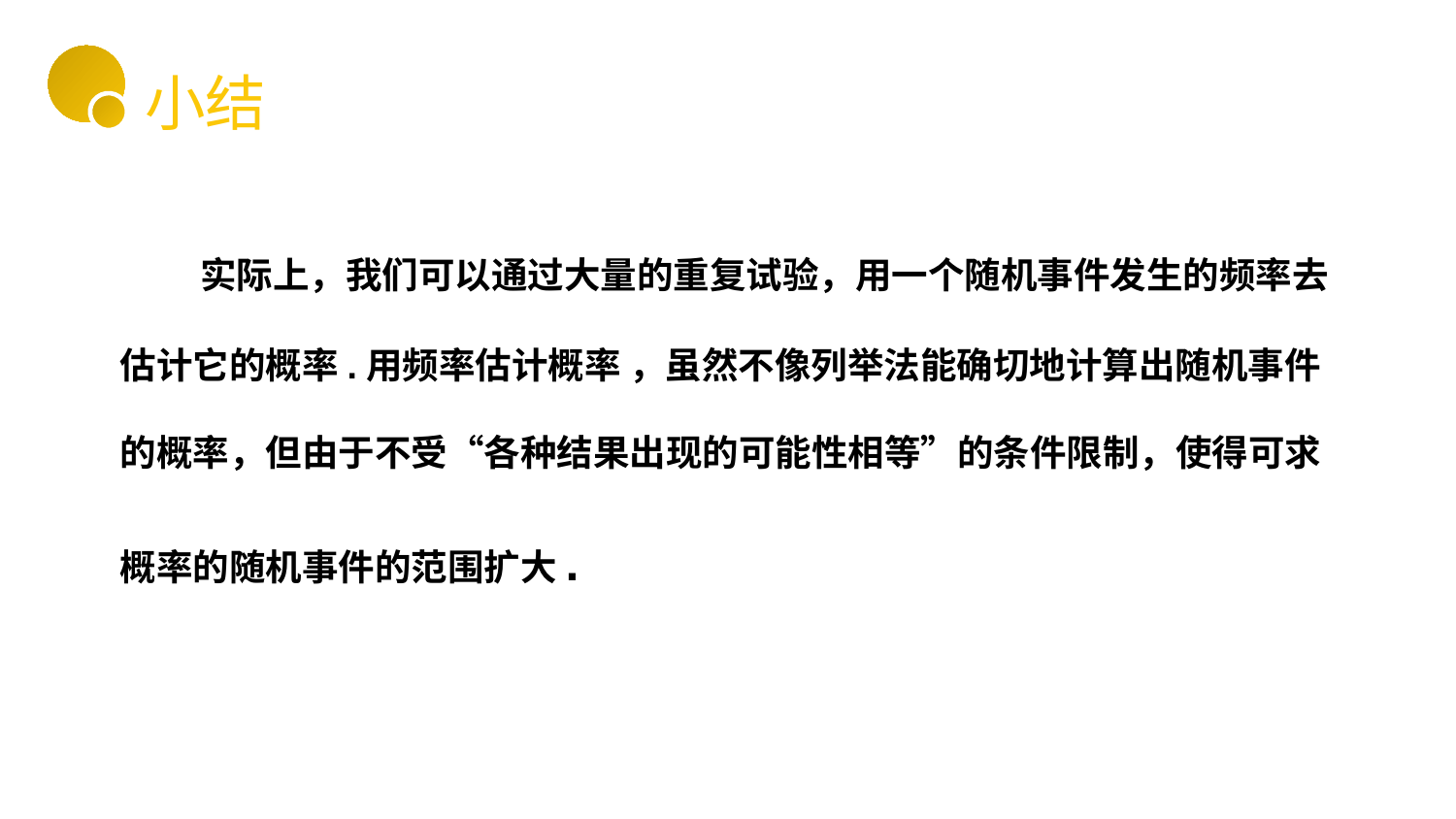

小结
  实际上，我们可以通过大量的重复试验，用一个随机事件发生的频率去估计它的概率.用频率估计概率 ，虽然不像列举法能确切地计算出随机事件的概率，但由于不受“各种结果出现的可能性相等”的条件限制，使得可求概率的随机事件的范围扩大.